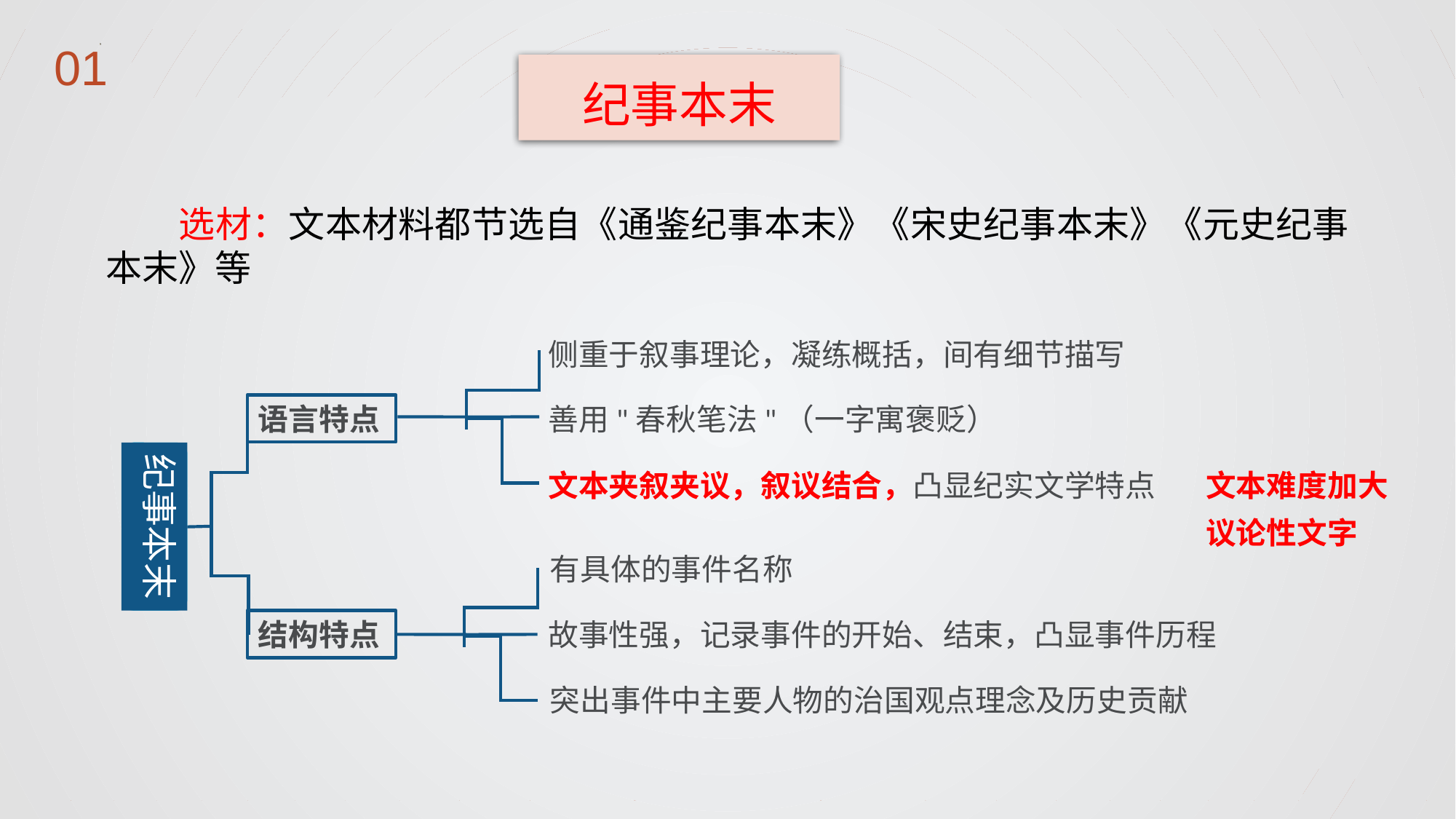

纪事本末
选材：文本材料都节选自《通鉴纪事本末》《宋史纪事本末》《元史纪事本末》等
侧重于叙事理论，凝练概括，间有细节描写
语言特点
善用"春秋笔法"（一字寓褒贬）
纪事本末

文本夹叙夹议，叙议结合，凸显纪实文学特点
有具体的事件名称
结构特点
故事性强，记录事件的开始、结束，凸显事件历程
突出事件中主要人物的治国观点理念及历史贡献
文本难度加大
议论性文字